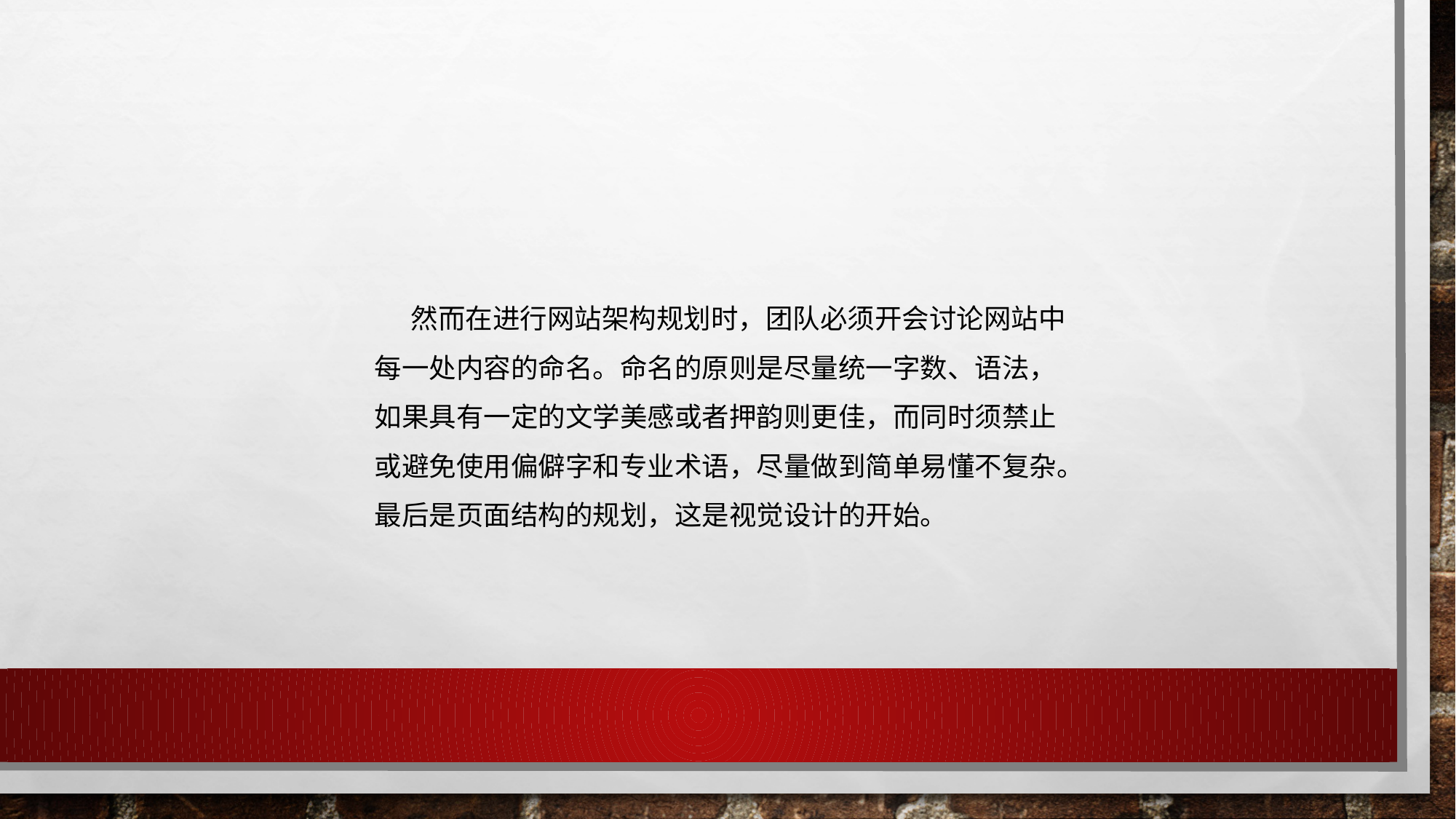

然而在进行网站架构规划时，团队必须开会讨论网站中每一处内容的命名。命名的原则是尽量统一字数、语法，如果具有一定的文学美感或者押韵则更佳，而同时须禁止或避免使用偏僻字和专业术语，尽量做到简单易懂不复杂。最后是页面结构的规划，这是视觉设计的开始。